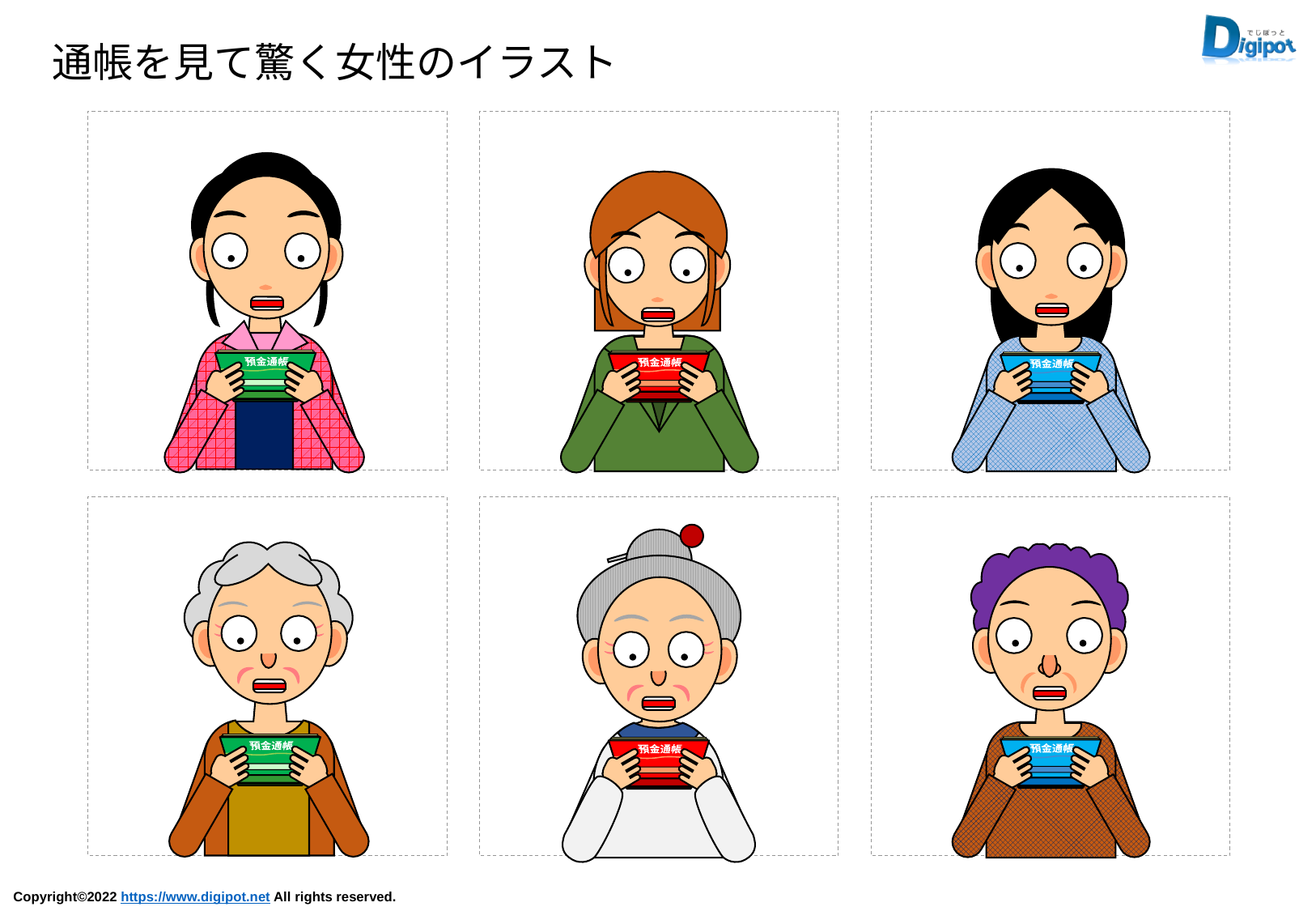

通帳を見て驚く女性のイラスト

預金通帳

〇〇〇銀行

預金通帳

〇〇〇銀行

預金通帳

〇〇〇銀行

預金通帳

〇〇〇銀行

預金通帳

〇〇〇銀行

預金通帳

〇〇〇銀行